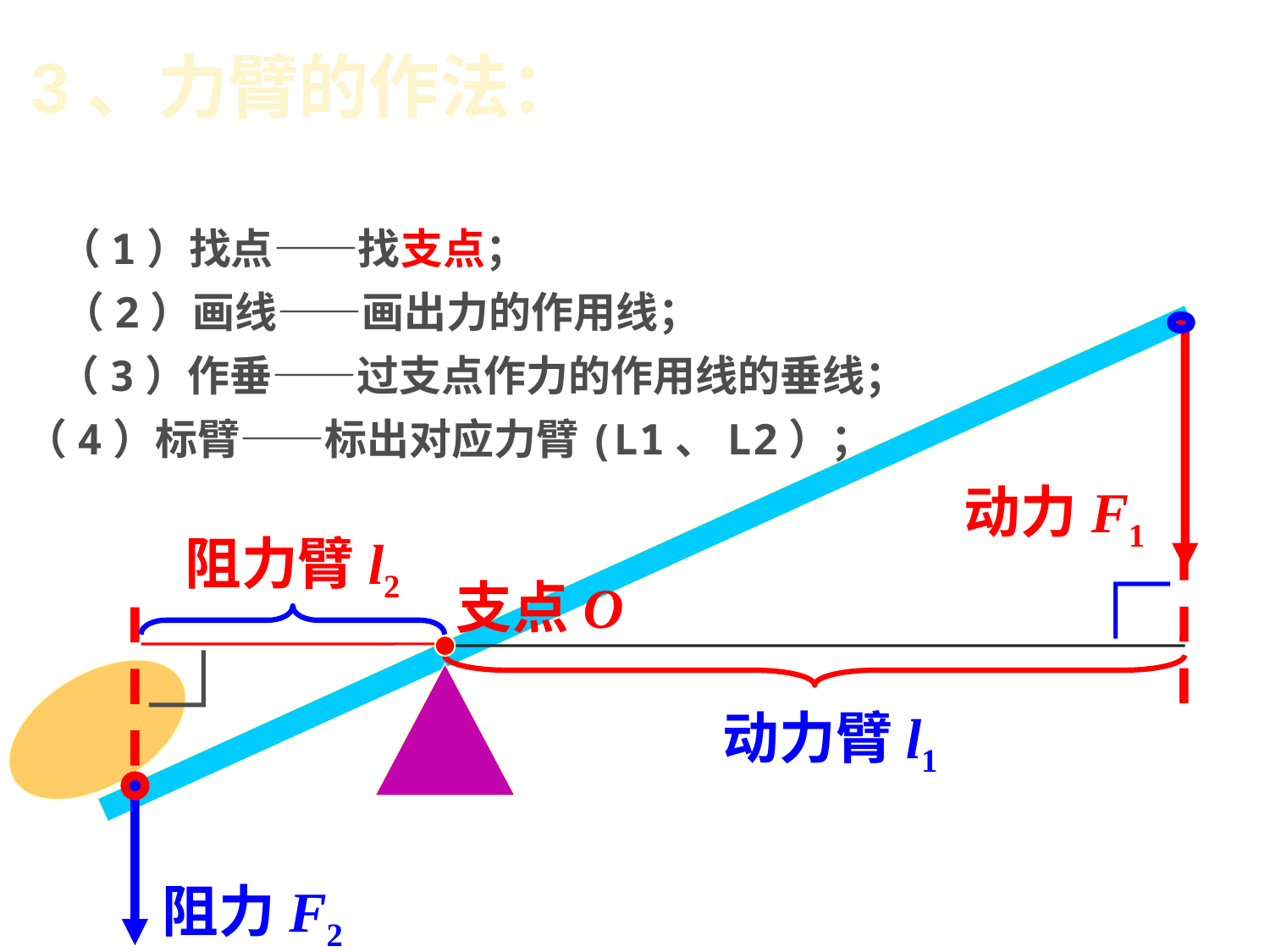

3、力臂的作法：
（1）找点——找支点；
（2）画线——画出力的作用线；

（3）作垂——过支点作力的作用线的垂线；
（4）标臂——标出对应力臂(L1、L2）；

动力F1
阻力臂l2

∟
支点O

∟

动力臂l1

阻力F2